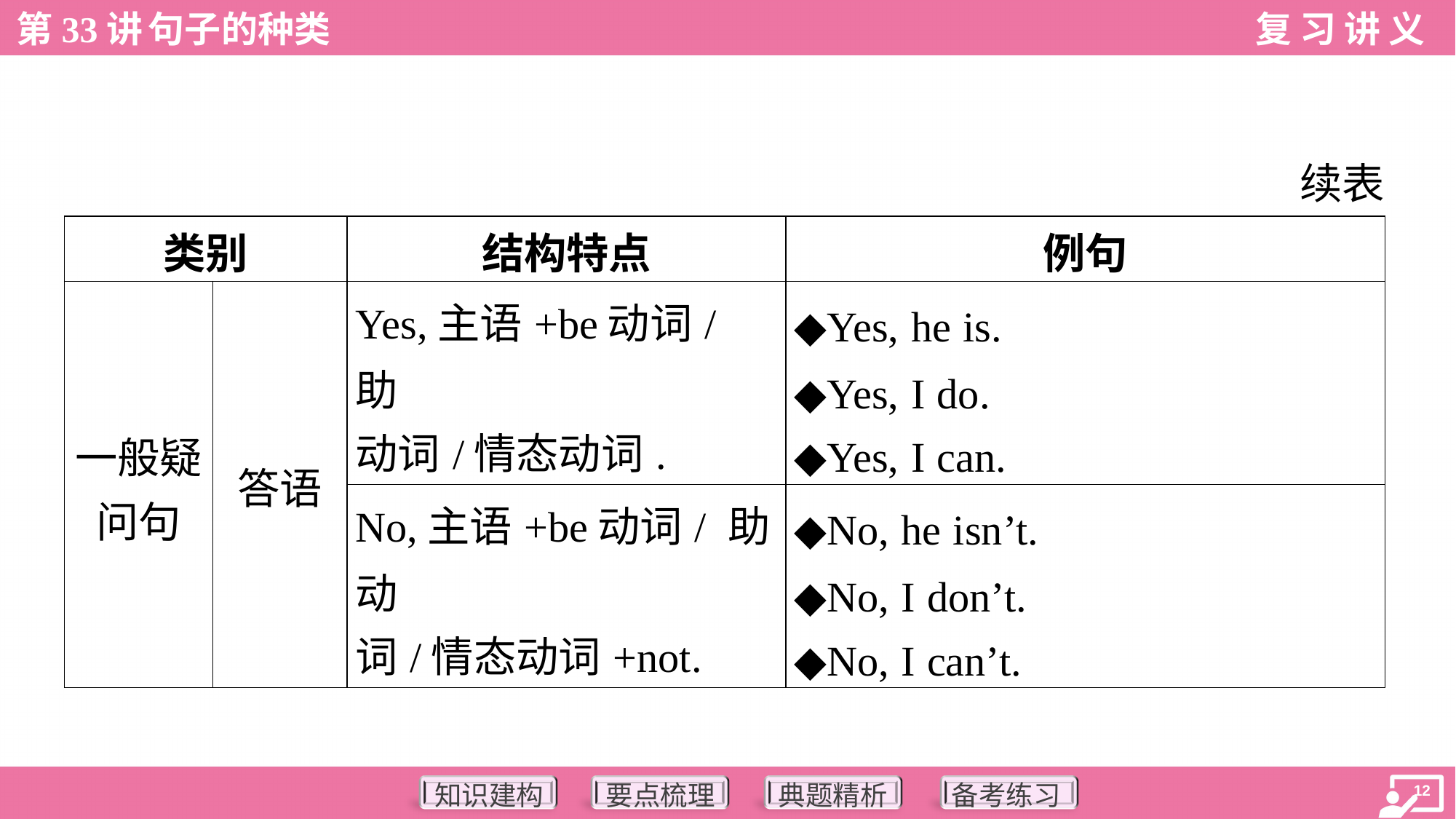

续表
| 类别 |  | 结构特点 | 例句 |
| --- | --- | --- | --- |
| 一般疑 问句 | 答语 | Yes,主语+be动词/ 助 动词/情态动词. | ◆Yes, he is. ◆Yes, I do. ◆Yes, I can. |
|  |  | No,主语+be动词/ 助动 词/情态动词+not. | ◆No, he isn’t. ◆No, I don’t. ◆No, I can’t. |